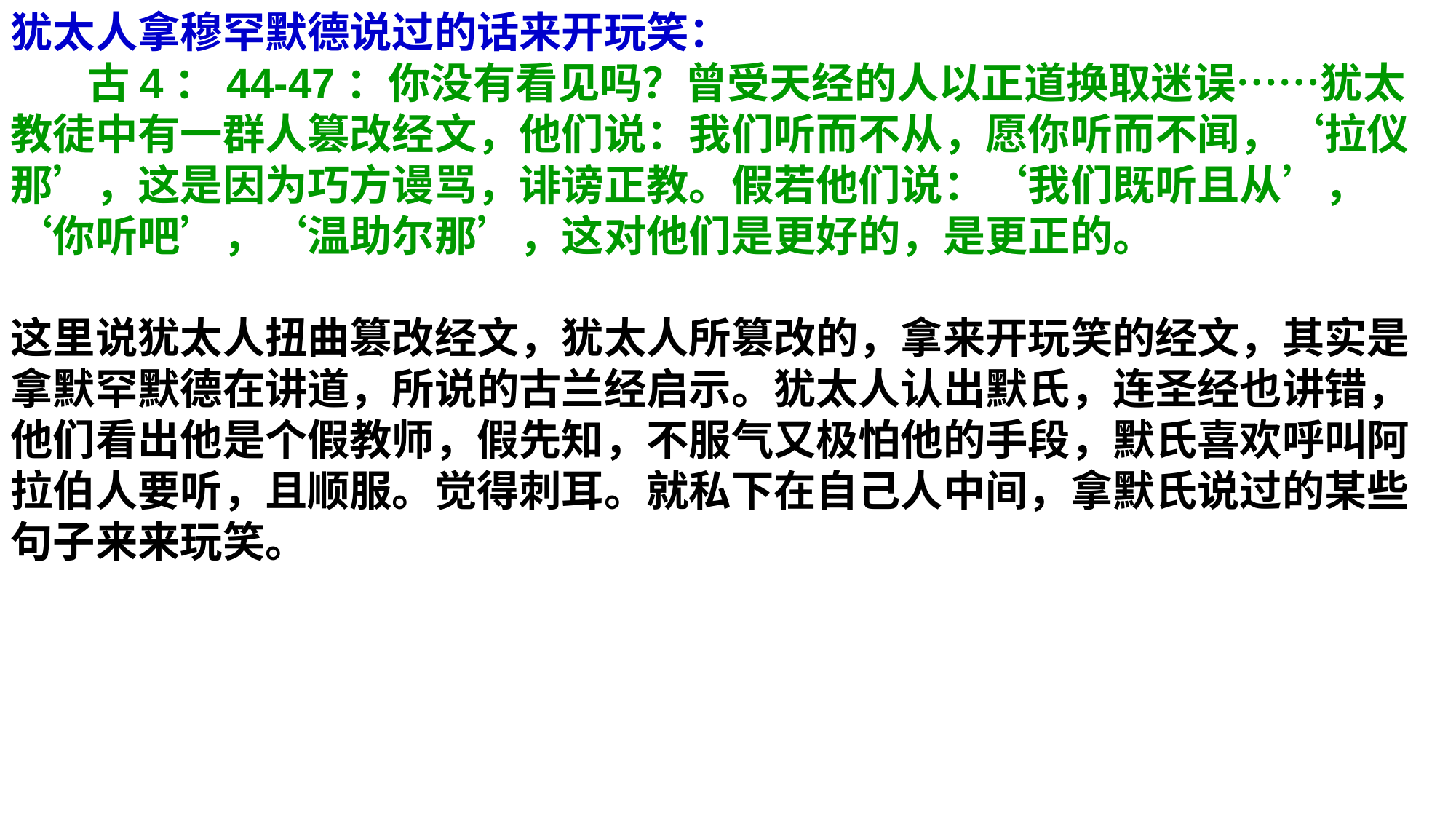

犹太人拿穆罕默德说过的话来开玩笑：                                                                                  古4：44-47：你没有看见吗？曾受天经的人以正道换取迷误……犹太教徒中有一群人篡改经文，他们说：我们听而不从，愿你听而不闻，‘拉仪那’，这是因为巧方谩骂，诽谤正教。假若他们说：‘我们既听且从’，‘你听吧’，‘温助尔那’，这对他们是更好的，是更正的。

这里说犹太人扭曲篡改经文，犹太人所篡改的，拿来开玩笑的经文，其实是拿默罕默德在讲道，所说的古兰经启示。犹太人认出默氏，连圣经也讲错，他们看出他是个假教师，假先知，不服气又极怕他的手段，默氏喜欢呼叫阿拉伯人要听，且顺服。觉得刺耳。就私下在自己人中间，拿默氏说过的某些句子来来玩笑。